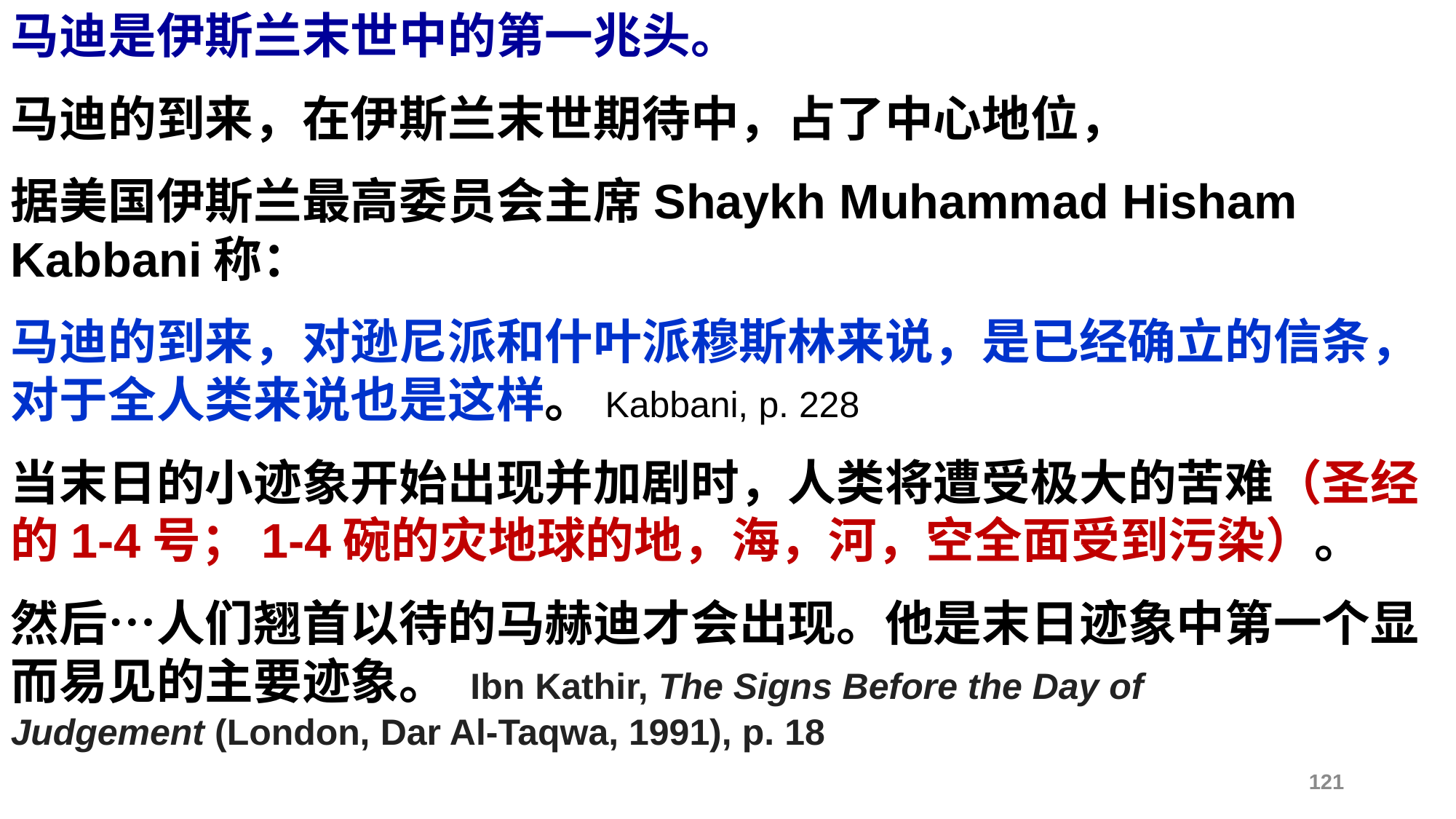

马迪是伊斯兰末世中的第一兆头。
马迪的到来，在伊斯兰末世期待中，占了中心地位，
据美国伊斯兰最高委员会主席Shaykh Muhammad Hisham Kabbani称：
马迪的到来，对逊尼派和什叶派穆斯林来说，是已经确立的信条，对于全人类来说也是这样。Kabbani, p. 228
当末日的小迹象开始出现并加剧时，人类将遭受极大的苦难（圣经的1-4号；1-4碗的灾地球的地，海，河，空全面受到污染）。
然后…人们翘首以待的马赫迪才会出现。他是末日迹象中第一个显而易见的主要迹象。 Ibn Kathir, The Signs Before the Day of Judgement (London, Dar Al-Taqwa, 1991), p. 18
121